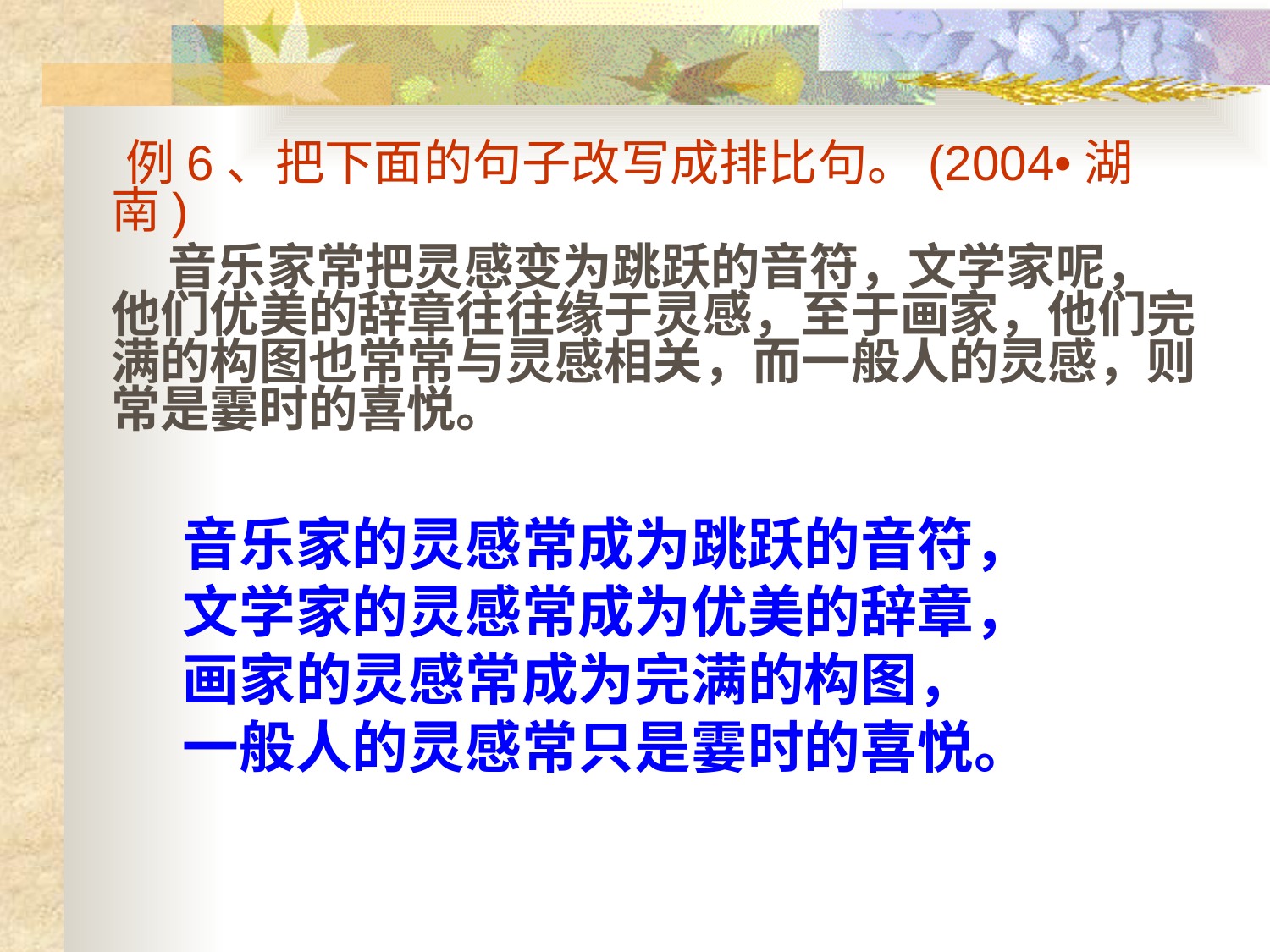

例6、把下面的句子改写成排比句。(2004•湖南)
　　  音乐家常把灵感变为跳跃的音符，文学家呢，他们优美的辞章往往缘于灵感，至于画家，他们完满的构图也常常与灵感相关，而一般人的灵感，则常是霎时的喜悦。
    音乐家的灵感常成为跳跃的音符，
    文学家的灵感常成为优美的辞章，
    画家的灵感常成为完满的构图，
    一般人的灵感常只是霎时的喜悦。